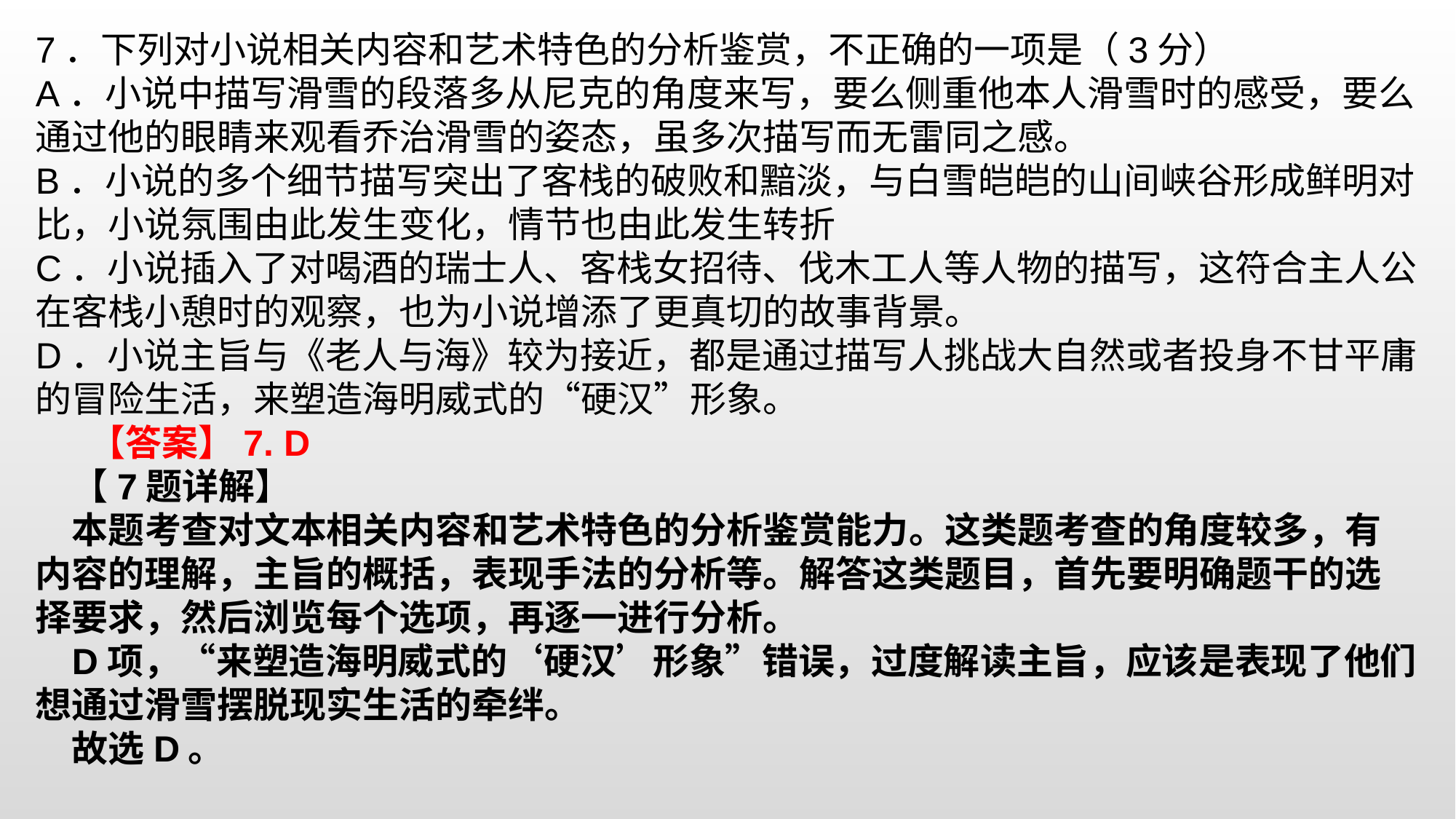

7．下列对小说相关内容和艺术特色的分析鉴赏，不正确的一项是（3分）A．小说中描写滑雪的段落多从尼克的角度来写，要么侧重他本人滑雪时的感受，要么通过他的眼睛来观看乔治滑雪的姿态，虽多次描写而无雷同之感。B．小说的多个细节描写突出了客栈的破败和黯淡，与白雪皑皑的山间峡谷形成鲜明对比，小说氛围由此发生变化，情节也由此发生转折C．小说插入了对喝酒的瑞士人、客栈女招待、伐木工人等人物的描写，这符合主人公在客栈小憩时的观察，也为小说增添了更真切的故事背景。D．小说主旨与《老人与海》较为接近，都是通过描写人挑战大自然或者投身不甘平庸的冒险生活，来塑造海明威式的“硬汉”形象。 【答案】7. D
【7题详解】本题考查对文本相关内容和艺术特色的分析鉴赏能力。这类题考查的角度较多，有内容的理解，主旨的概括，表现手法的分析等。解答这类题目，首先要明确题干的选择要求，然后浏览每个选项，再逐一进行分析。D项，“来塑造海明威式的‘硬汉’形象”错误，过度解读主旨，应该是表现了他们想通过滑雪摆脱现实生活的牵绊。故选D。